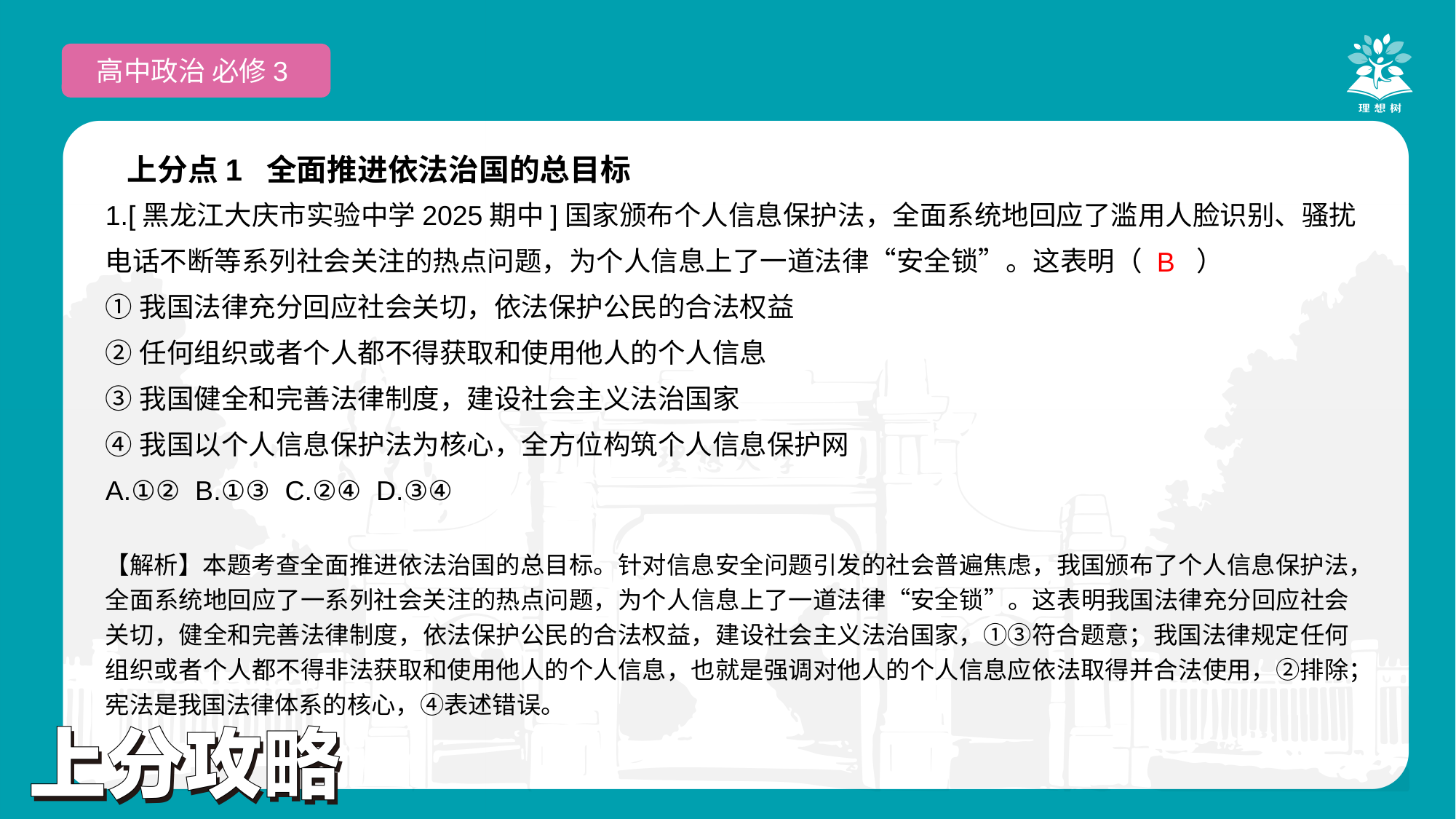

高中政治 必修3
上分点1  全面推进依法治国的总目标
1.[黑龙江大庆市实验中学2025期中]国家颁布个人信息保护法，全面系统地回应了滥用人脸识别、骚扰电话不断等系列社会关注的热点问题，为个人信息上了一道法律“安全锁”。这表明（　　）
①我国法律充分回应社会关切，依法保护公民的合法权益
②任何组织或者个人都不得获取和使用他人的个人信息
③我国健全和完善法律制度，建设社会主义法治国家
④我国以个人信息保护法为核心，全方位构筑个人信息保护网
A.①②  B.①③  C.②④  D.③④
 B
【解析】本题考查全面推进依法治国的总目标。针对信息安全问题引发的社会普遍焦虑，我国颁布了个人信息保护法，全面系统地回应了一系列社会关注的热点问题，为个人信息上了一道法律“安全锁”。这表明我国法律充分回应社会关切，健全和完善法律制度，依法保护公民的合法权益，建设社会主义法治国家，①③符合题意；我国法律规定任何组织或者个人都不得非法获取和使用他人的个人信息，也就是强调对他人的个人信息应依法取得并合法使用，②排除；宪法是我国法律体系的核心，④表述错误。